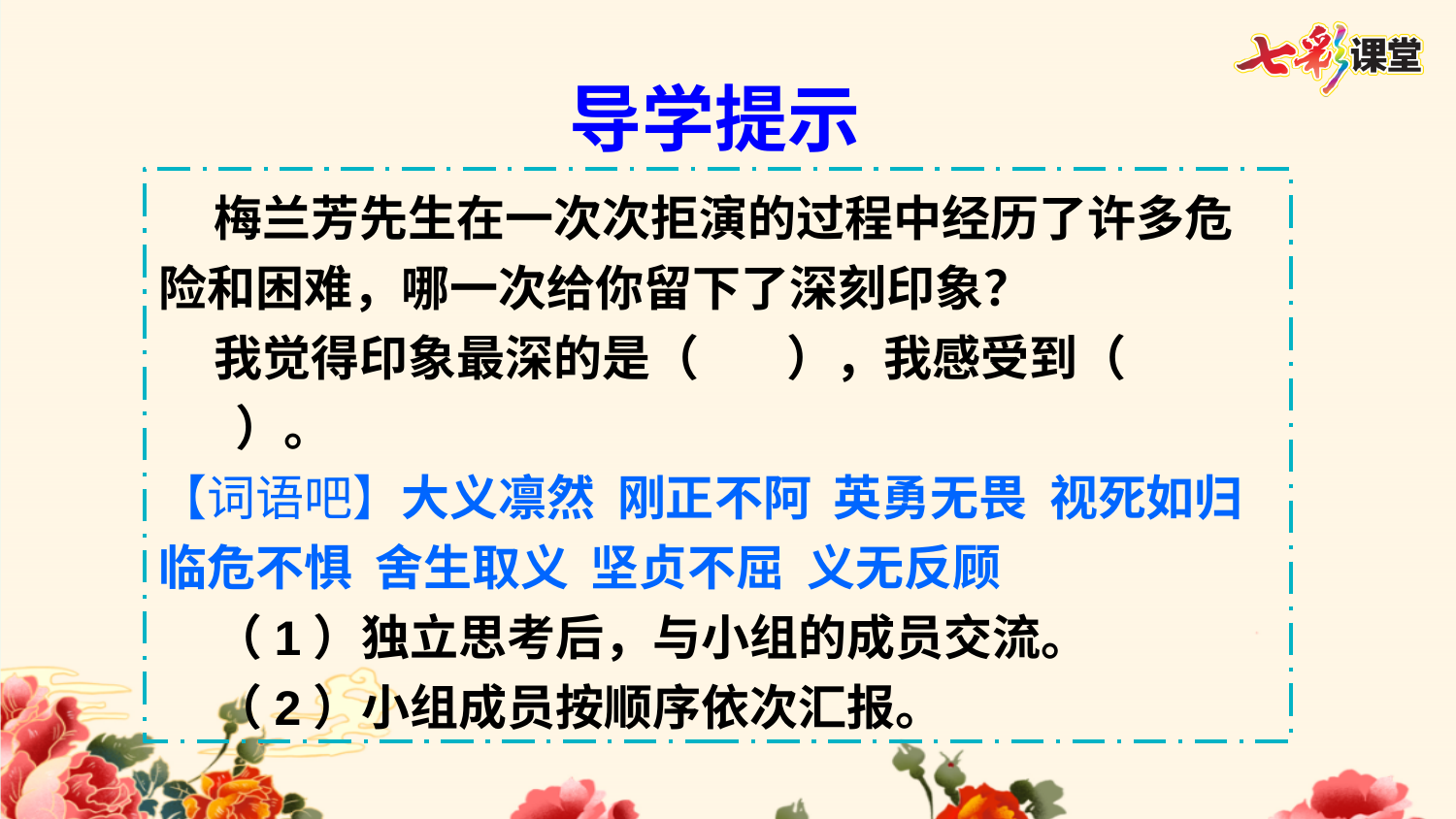

导学提示
    梅兰芳先生在一次次拒演的过程中经历了许多危险和困难，哪一次给你留下了深刻印象？
    我觉得印象最深的是（        ），我感受到（                     ）。
【词语吧】大义凛然  刚正不阿  英勇无畏  视死如归 临危不惧  舍生取义  坚贞不屈  义无反顾
    （1）独立思考后，与小组的成员交流。
    （2）小组成员按顺序依次汇报。